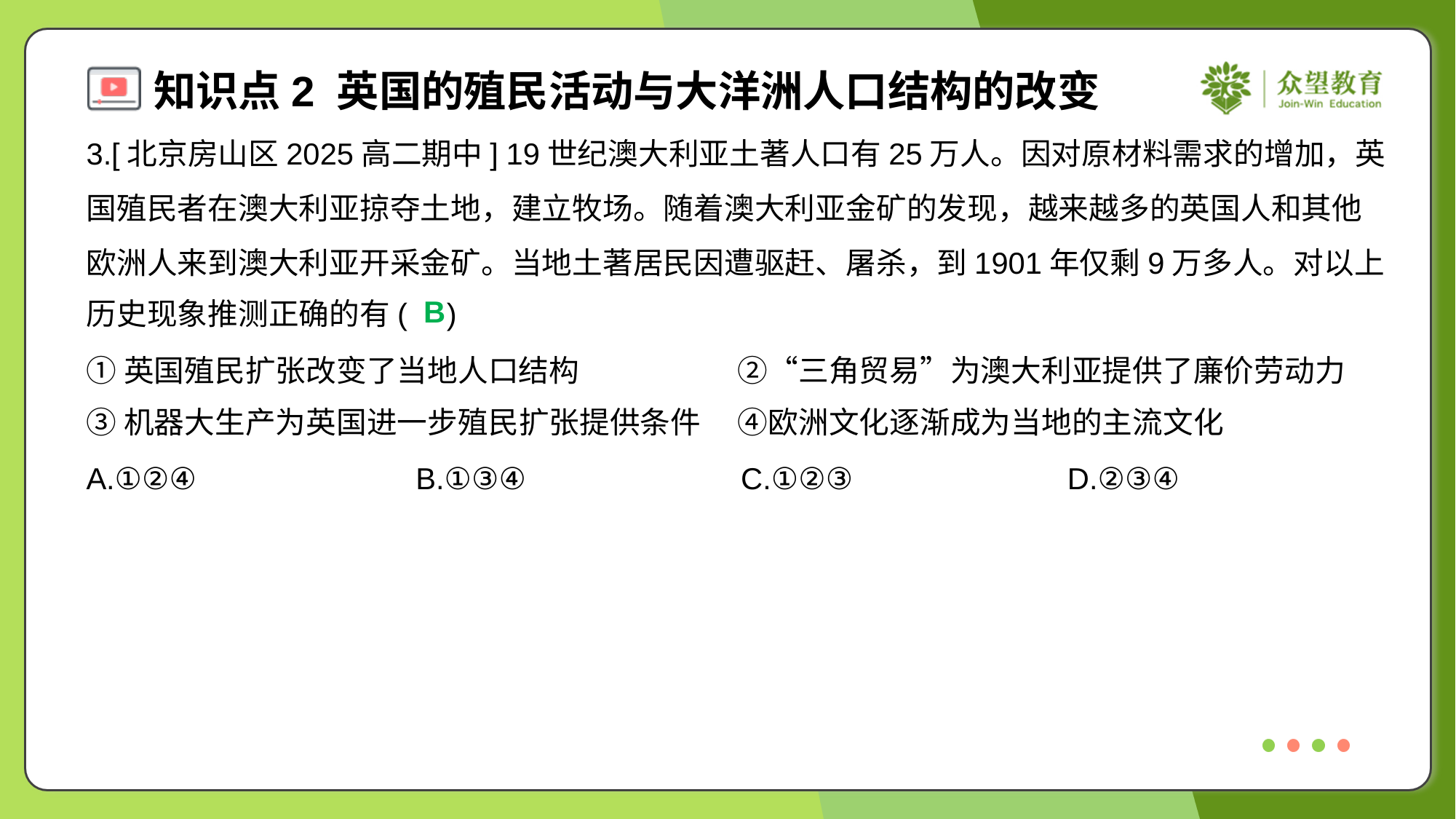

3.[北京房山区2025高二期中] 19世纪澳大利亚土著人口有25万人。因对原材料需求的增加，英
国殖民者在澳大利亚掠夺土地，建立牧场。随着澳大利亚金矿的发现，越来越多的英国人和其他
欧洲人来到澳大利亚开采金矿。当地土著居民因遭驱赶、屠杀，到1901年仅剩9万多人。对以上
历史现象推测正确的有(     )
B
①英国殖民扩张改变了当地人口结构	②“三角贸易”为澳大利亚提供了廉价劳动力
③机器大生产为英国进一步殖民扩张提供条件	④欧洲文化逐渐成为当地的主流文化
A.①②④	B.①③④	C.①②③	D.②③④